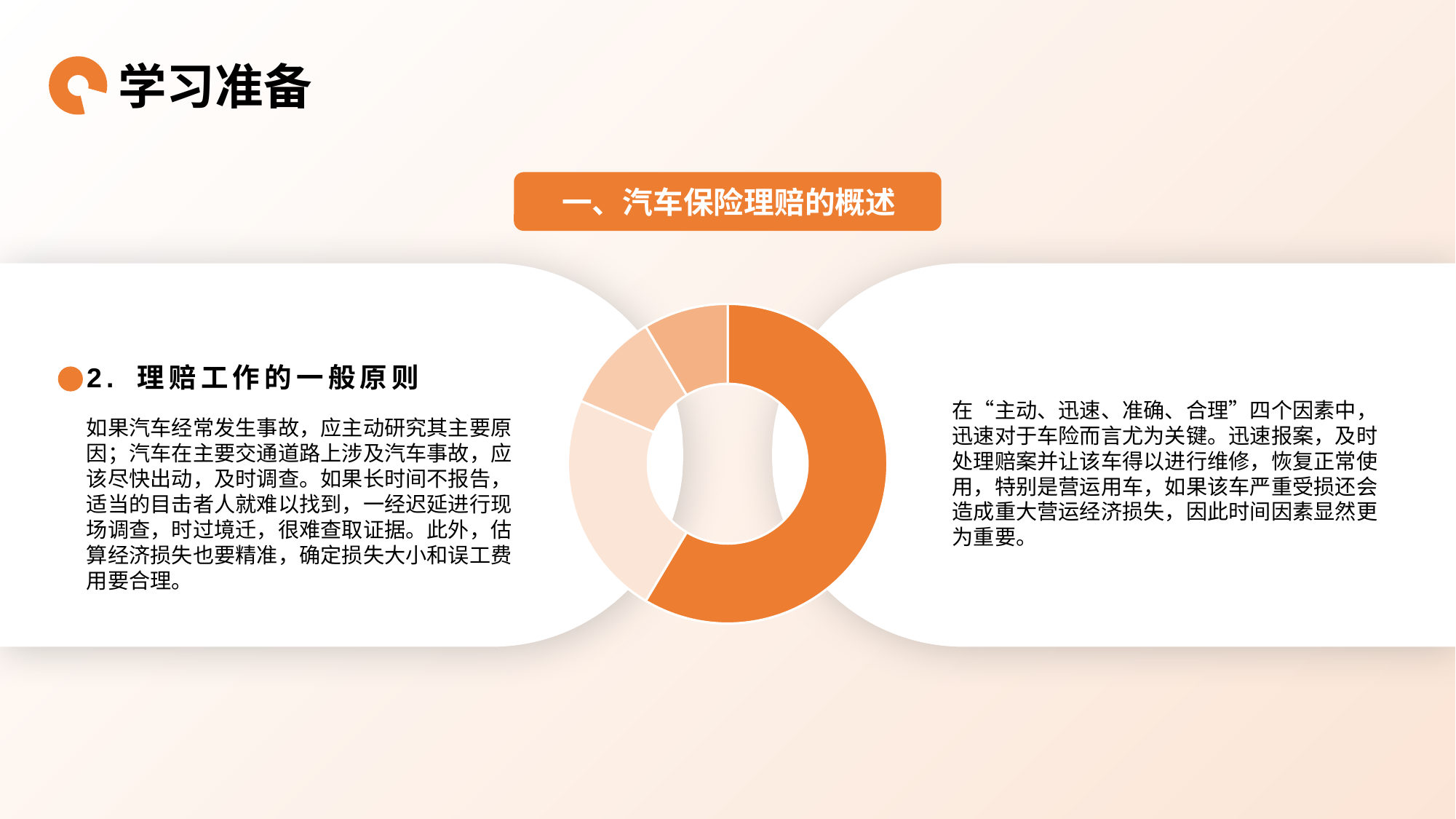

学习准备

一、汽车保险理赔的概述

### Chart

| Category | 销售额 |
|---|---|
| 第一季度 | 8.2 |
| 第二季度 | 3.2 |
| 第三季度 | 1.4 |
| 第四季度 | 1.2 |
2. 理赔工作的一般原则

在“主动、迅速、准确、合理”四个因素中，迅速对于车险而言尤为关键。迅速报案，及时处理赔案并让该车得以进行维修，恢复正常使用，特别是营运用车，如果该车严重受损还会造成重大营运经济损失，因此时间因素显然更为重要。
如果汽车经常发生事故，应主动研究其主要原因；汽车在主要交通道路上涉及汽车事故，应该尽快出动，及时调查。如果长时间不报告，适当的目击者人就难以找到，一经迟延进行现场调查，时过境迁，很难查取证据。此外，估算经济损失也要精准，确定损失大小和误工费用要合理。